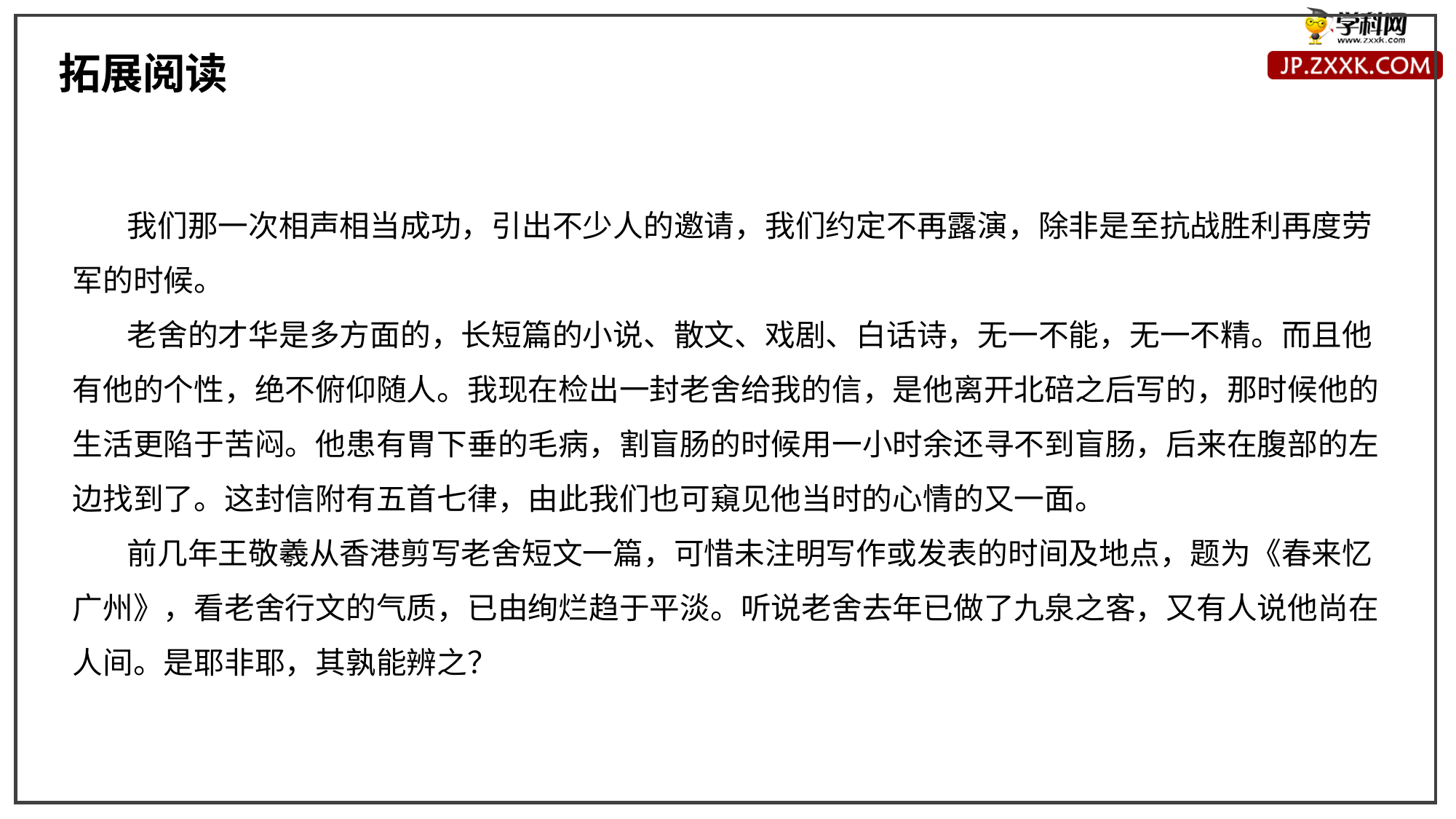

拓展阅读
我们那一次相声相当成功，引出不少人的邀请，我们约定不再露演，除非是至抗战胜利再度劳军的时候。
老舍的才华是多方面的，长短篇的小说、散文、戏剧、白话诗，无一不能，无一不精。而且他有他的个性，绝不俯仰随人。我现在检出一封老舍给我的信，是他离开北碚之后写的，那时候他的生活更陷于苦闷。他患有胃下垂的毛病，割盲肠的时候用一小时余还寻不到盲肠，后来在腹部的左边找到了。这封信附有五首七律，由此我们也可窺见他当时的心情的又一面。
前几年王敬羲从香港剪写老舍短文一篇，可惜未注明写作或发表的时间及地点，题为《春来忆广州》，看老舍行文的气质，已由绚烂趋于平淡。听说老舍去年已做了九泉之客，又有人说他尚在人间。是耶非耶，其孰能辨之？